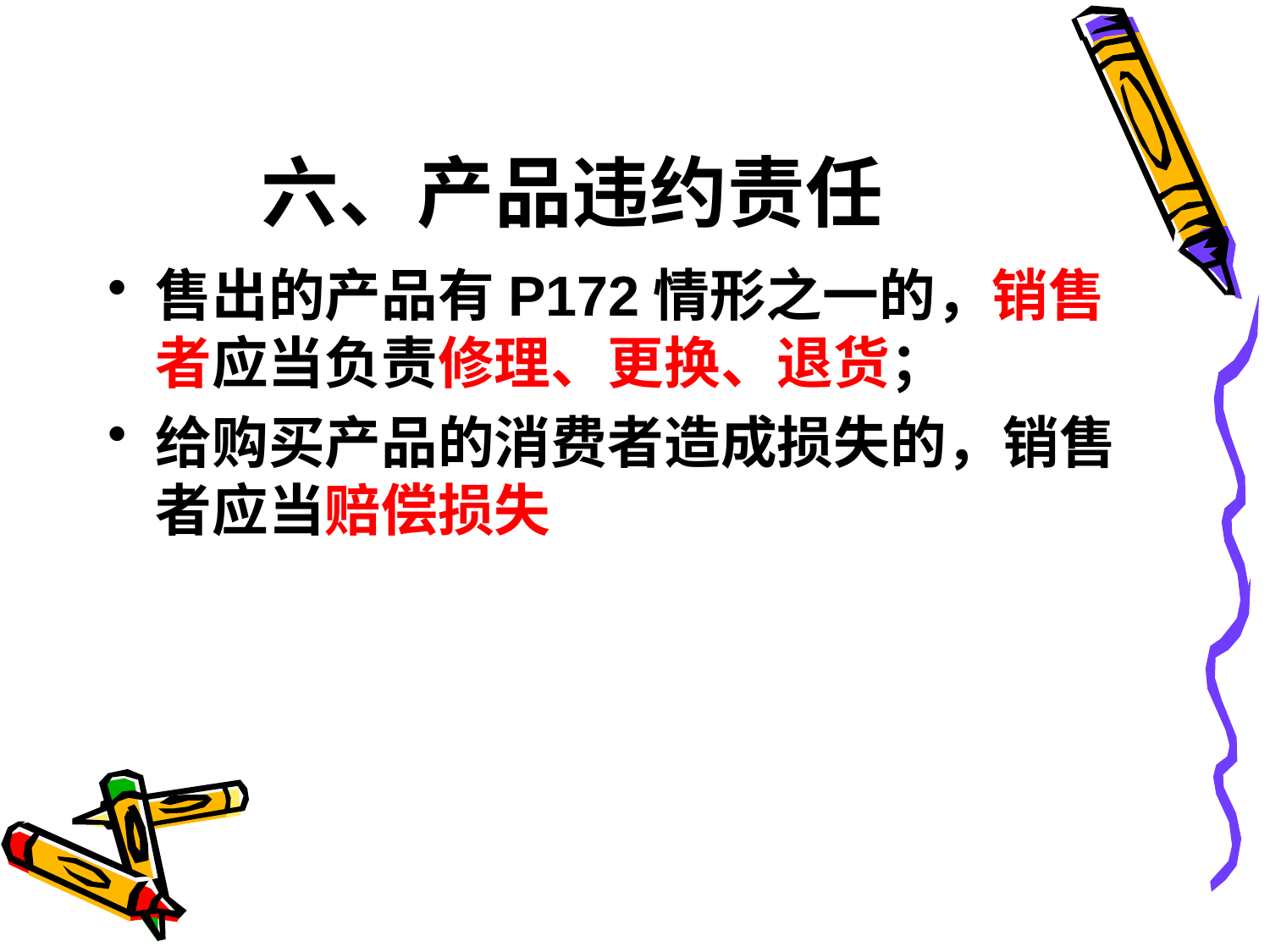

# 六、产品违约责任
售出的产品有P172情形之一的，销售者应当负责修理、更换、退货；
给购买产品的消费者造成损失的，销售者应当赔偿损失